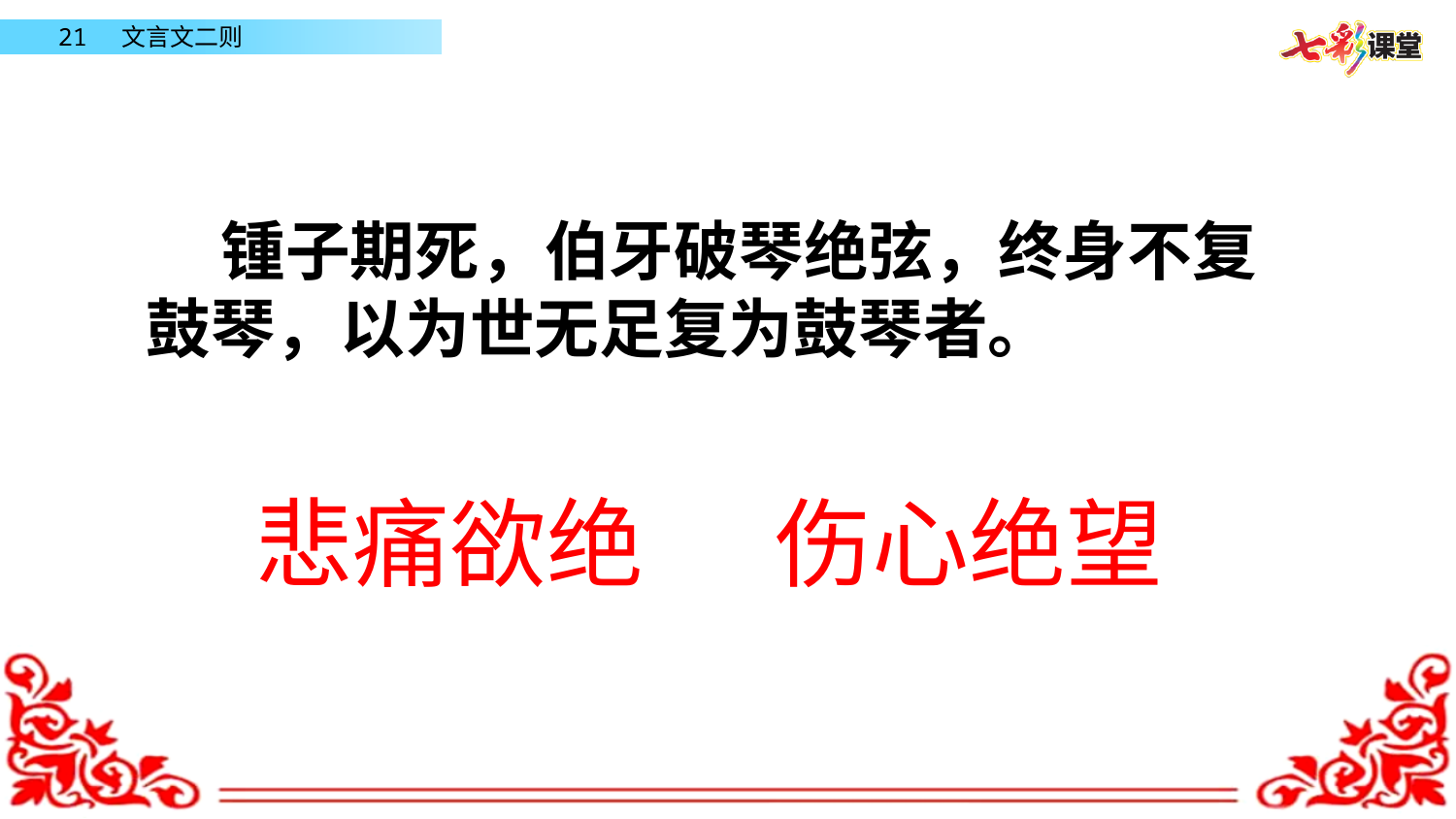

锺子期死，伯牙破琴绝弦，终身不复鼓琴，以为世无足复为鼓琴者。
悲痛欲绝
伤心绝望